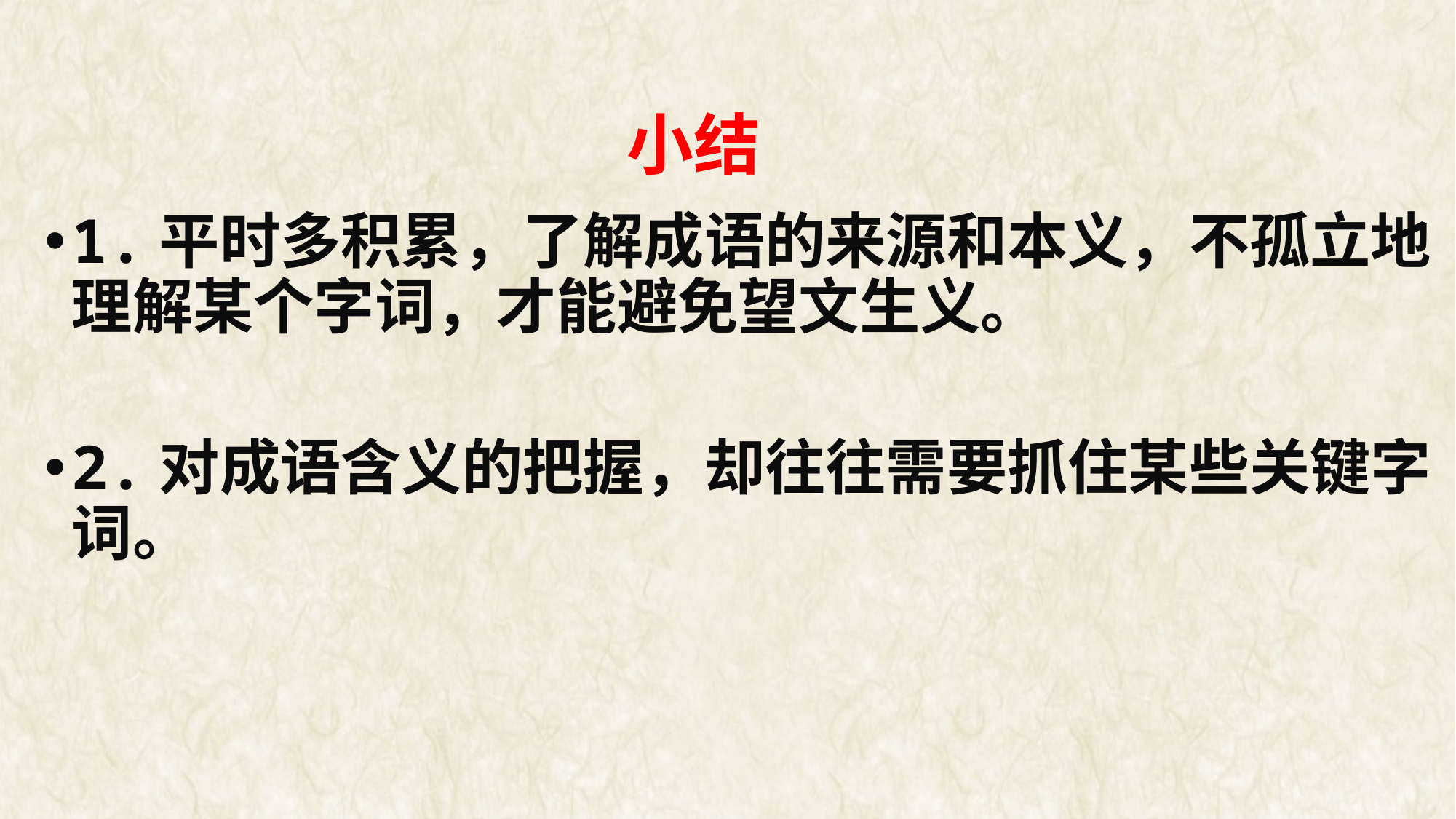

小结

1.平时多积累，了解成语的来源和本义，不孤立地理解某个字词，才能避免望文生义。

2.对成语含义的把握，却往往需要抓住某些关键字词。